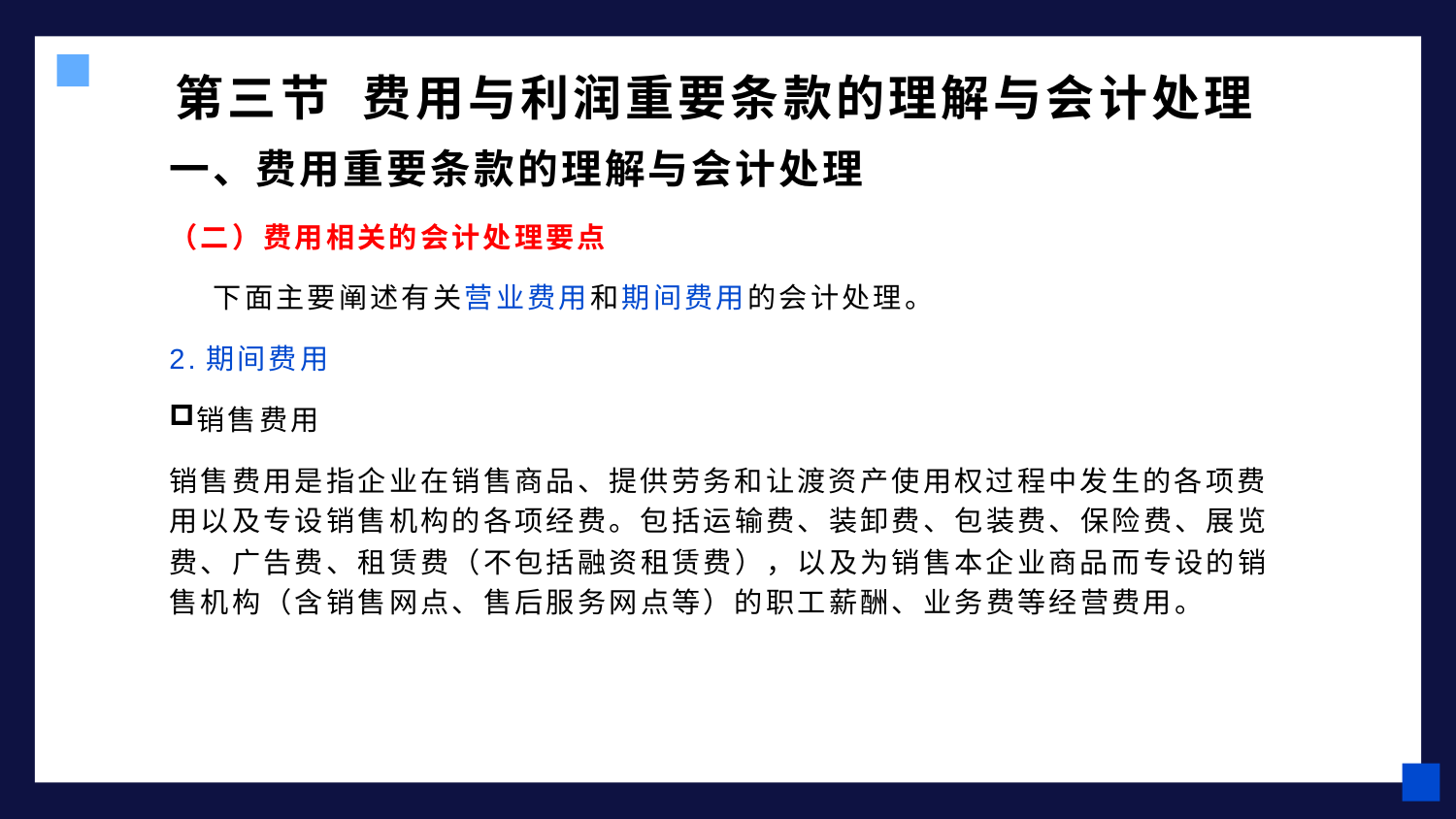

# 第三节  费用与利润重要条款的理解与会计处理
一、费用重要条款的理解与会计处理
（二）费用相关的会计处理要点
    下面主要阐述有关营业费用和期间费用的会计处理。
2.期间费用
销售费用
销售费用是指企业在销售商品、提供劳务和让渡资产使用权过程中发生的各项费用以及专设销售机构的各项经费。包括运输费、装卸费、包装费、保险费、展览费、广告费、租赁费（不包括融资租赁费），以及为销售本企业商品而专设的销售机构（含销售网点、售后服务网点等）的职工薪酬、业务费等经营费用。